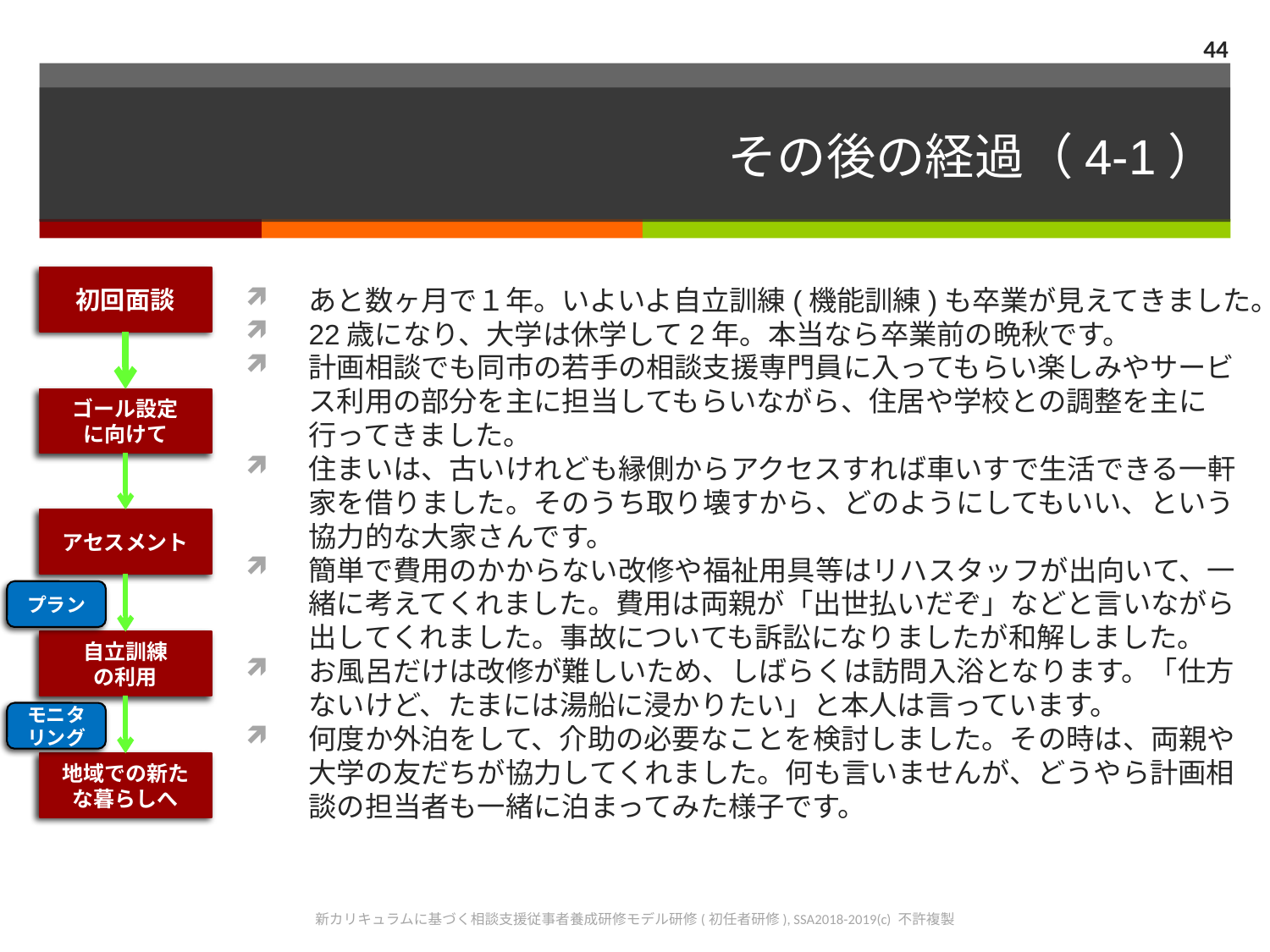

44
# その後の経過（4-1）
初回面談
あと数ヶ月で１年。いよいよ自立訓練(機能訓練)も卒業が見えてきました。
22歳になり、大学は休学して2年。本当なら卒業前の晩秋です。
計画相談でも同市の若手の相談支援専門員に入ってもらい楽しみやサービス利用の部分を主に担当してもらいながら、住居や学校との調整を主に行ってきました。
住まいは、古いけれども縁側からアクセスすれば車いすで生活できる一軒家を借りました。そのうち取り壊すから、どのようにしてもいい、という協力的な大家さんです。
簡単で費用のかからない改修や福祉用具等はリハスタッフが出向いて、一緒に考えてくれました。費用は両親が「出世払いだぞ」などと言いながら出してくれました。事故についても訴訟になりましたが和解しました。
お風呂だけは改修が難しいため、しばらくは訪問入浴となります。「仕方ないけど、たまには湯船に浸かりたい」と本人は言っています。
何度か外泊をして、介助の必要なことを検討しました。その時は、両親や大学の友だちが協力してくれました。何も言いませんが、どうやら計画相談の担当者も一緒に泊まってみた様子です。
ゴール設定
に向けて
アセスメント
プラン
自立訓練
の利用
モニタリング
地域での新たな暮らしへ
新カリキュラムに基づく相談支援従事者養成研修モデル研修(初任者研修), SSA2018-2019(c) 不許複製